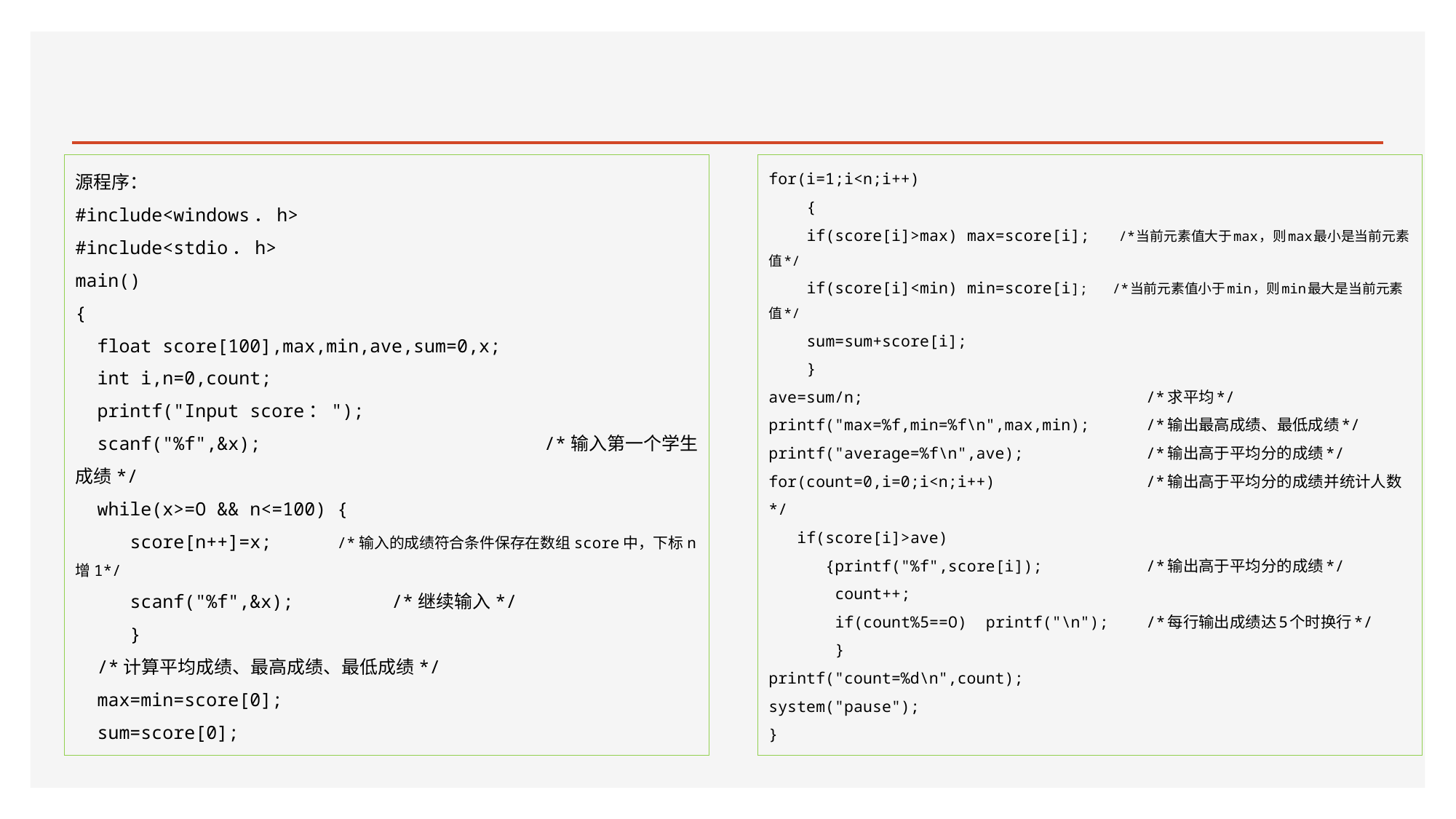

#
源程序：
#include<windows．h>
#include<stdio．h>
main()
{
  float score[100],max,min,ave,sum=0,x;
  int i,n=0,count;
  printf("Input score：");
  scanf("%f",&x);                          /*输入第一个学生成绩*/
  while(x>=O && n<=100) {
     score[n++]=x;      /*输入的成绩符合条件保存在数组score中，下标n增1*/
     scanf("%f",&x);         /*继续输入*/
     }
  /*计算平均成绩、最高成绩、最低成绩*/
  max=min=score[0];
  sum=score[0];
for(i=1;i<n;i++)
    {
    if(score[i]>max) max=score[i];   /*当前元素值大于max，则max最小是当前元素值*/
    if(score[i]<min) min=score[i];   /*当前元素值小于min，则min最大是当前元素值*/
    sum=sum+score[i];
    }
ave=sum/n;                              /*求平均*/
printf("max=%f,min=%f\n",max,min);      /*输出最高成绩、最低成绩*/
printf("average=%f\n",ave);             /*输出高于平均分的成绩*/
for(count=0,i=0;i<n;i++)                /*输出高于平均分的成绩并统计人数*/
   if(score[i]>ave)
      {printf("%f",score[i]);           /*输出高于平均分的成绩*/
       count++;
       if(count%5==O)  printf("\n");    /*每行输出成绩达5个时换行*/
       }
printf("count=%d\n",count);
system("pause");
}